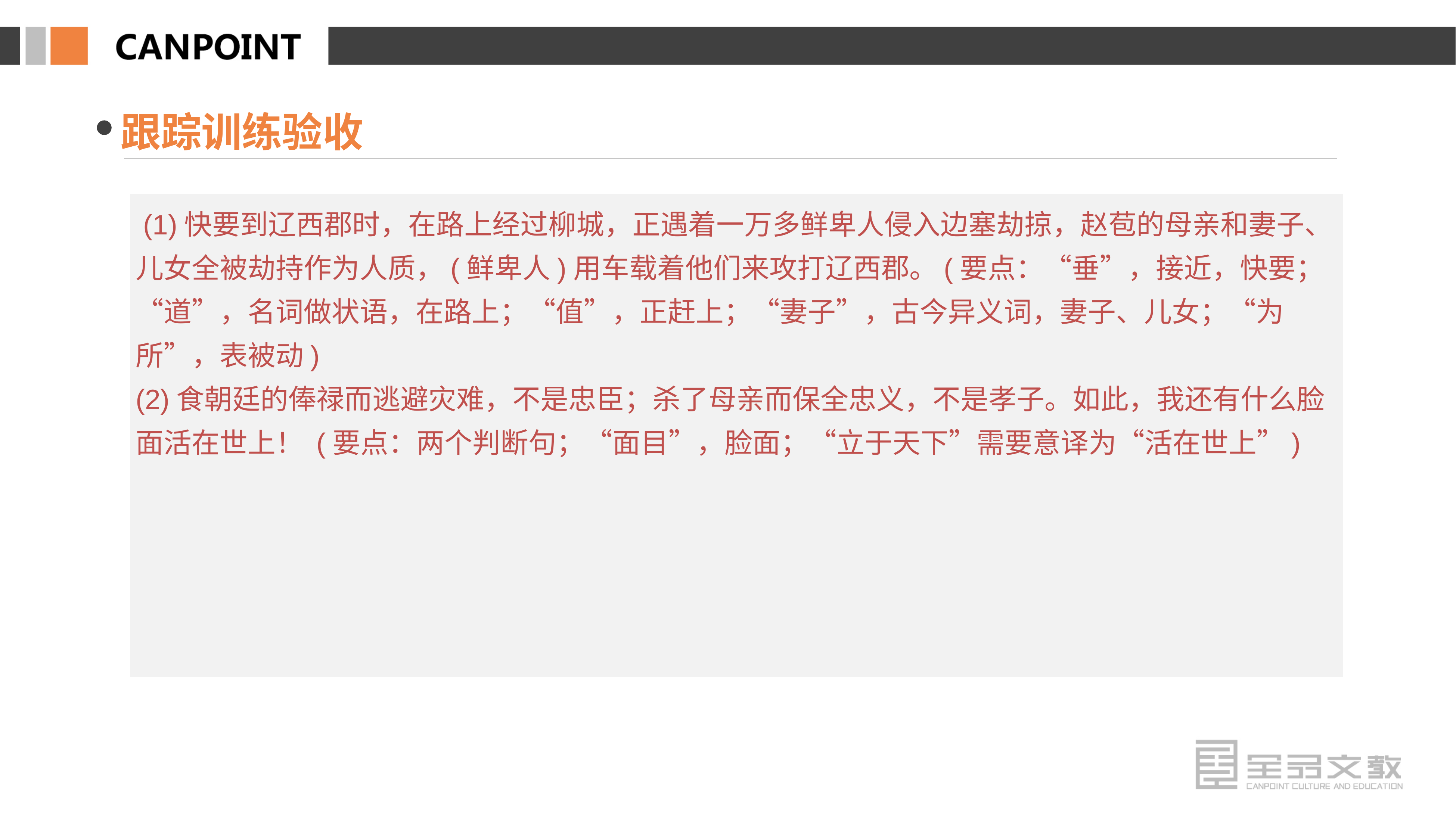

跟踪训练验收

 (1)快要到辽西郡时，在路上经过柳城，正遇着一万多鲜卑人侵入边塞劫掠，赵苞的母亲和妻子、儿女全被劫持作为人质，(鲜卑人)用车载着他们来攻打辽西郡。(要点：“垂”，接近，快要；“道”，名词做状语，在路上；“值”，正赶上；“妻子”，古今异义词，妻子、儿女；“为所”，表被动)
(2)食朝廷的俸禄而逃避灾难，不是忠臣；杀了母亲而保全忠义，不是孝子。如此，我还有什么脸面活在世上！ (要点：两个判断句；“面目”，脸面；“立于天下”需要意译为“活在世上”)